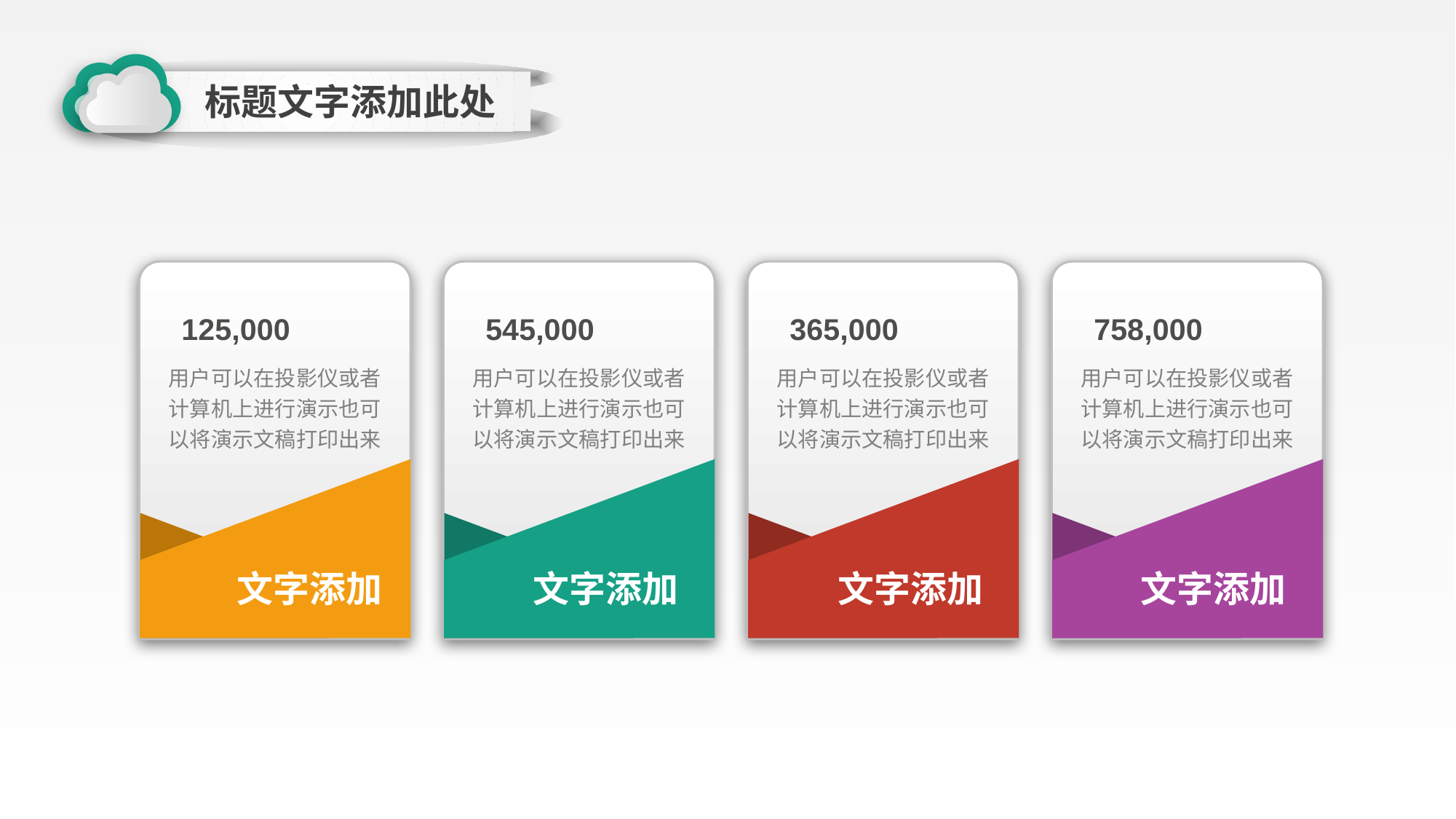

标题文字添加此处

125,000
用户可以在投影仪或者计算机上进行演示也可以将演示文稿打印出来

文字添加

545,000
用户可以在投影仪或者计算机上进行演示也可以将演示文稿打印出来

文字添加

365,000
用户可以在投影仪或者计算机上进行演示也可以将演示文稿打印出来

文字添加

758,000
用户可以在投影仪或者计算机上进行演示也可以将演示文稿打印出来

文字添加